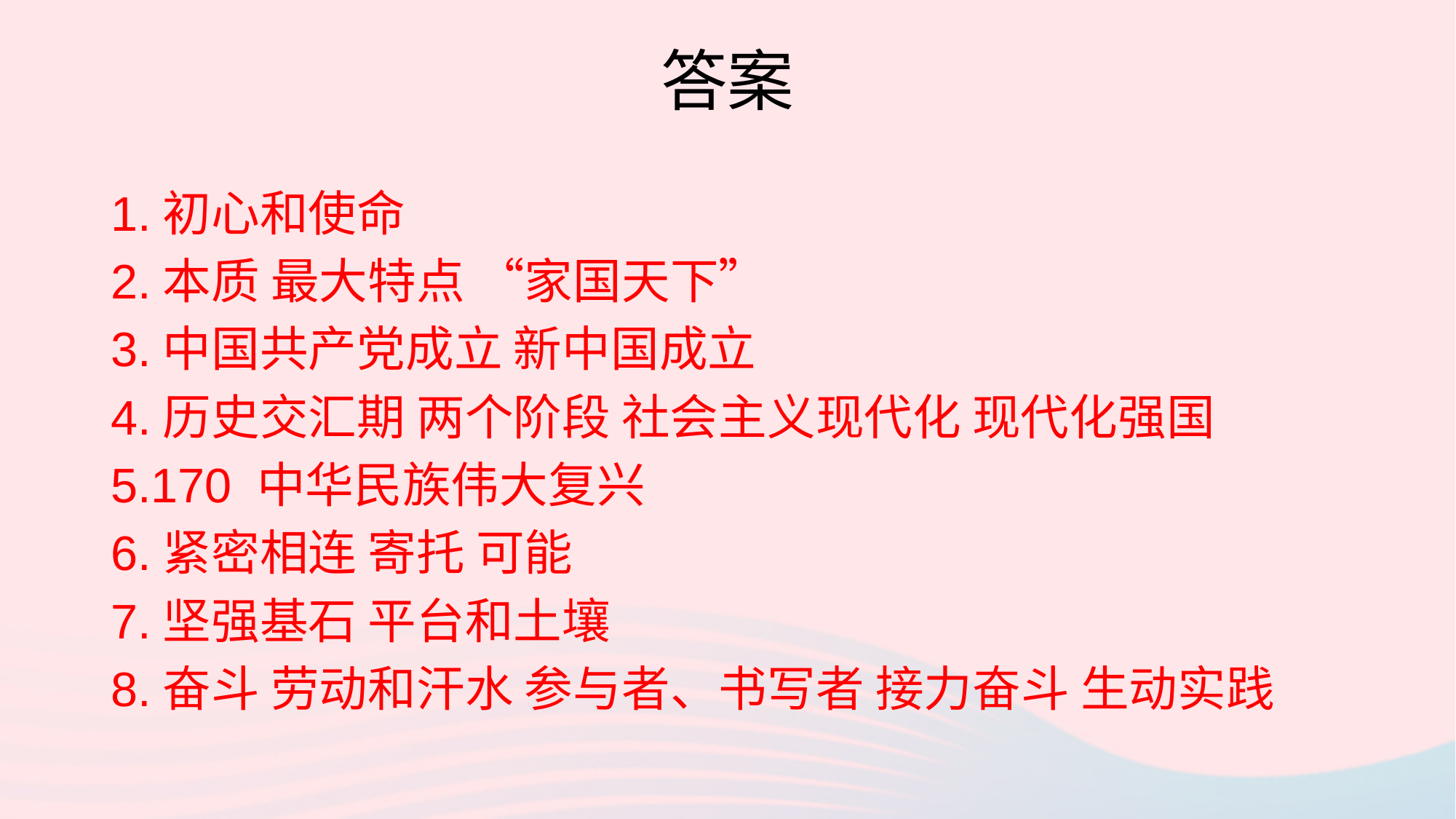

# 答案
1.初心和使命
2.本质 最大特点 “家国天下”
3.中国共产党成立 新中国成立
4.历史交汇期 两个阶段 社会主义现代化 现代化强国
5.170 中华民族伟大复兴
6.紧密相连 寄托 可能
7.坚强基石 平台和土壤
8.奋斗 劳动和汗水 参与者、书写者 接力奋斗 生动实践